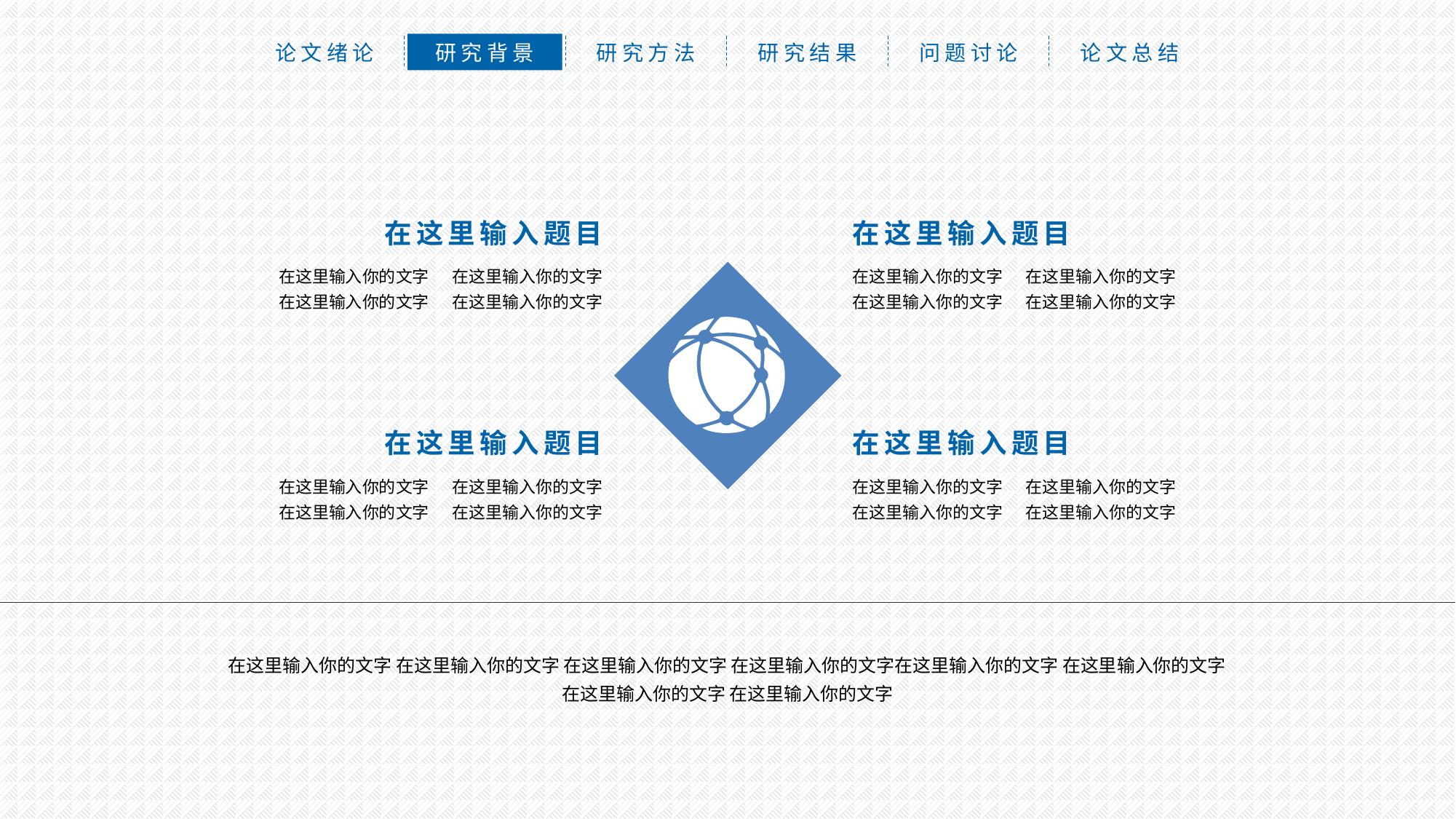

在这里输入题目
在这里输入题目
在这里输入你的文字      在这里输入你的文字
在这里输入你的文字      在这里输入你的文字
在这里输入你的文字      在这里输入你的文字
在这里输入你的文字      在这里输入你的文字

在这里输入题目
在这里输入题目
在这里输入你的文字      在这里输入你的文字
在这里输入你的文字      在这里输入你的文字
在这里输入你的文字      在这里输入你的文字
在这里输入你的文字      在这里输入你的文字
在这里输入你的文字 在这里输入你的文字 在这里输入你的文字 在这里输入你的文字在这里输入你的文字 在这里输入你的文字 在这里输入你的文字 在这里输入你的文字